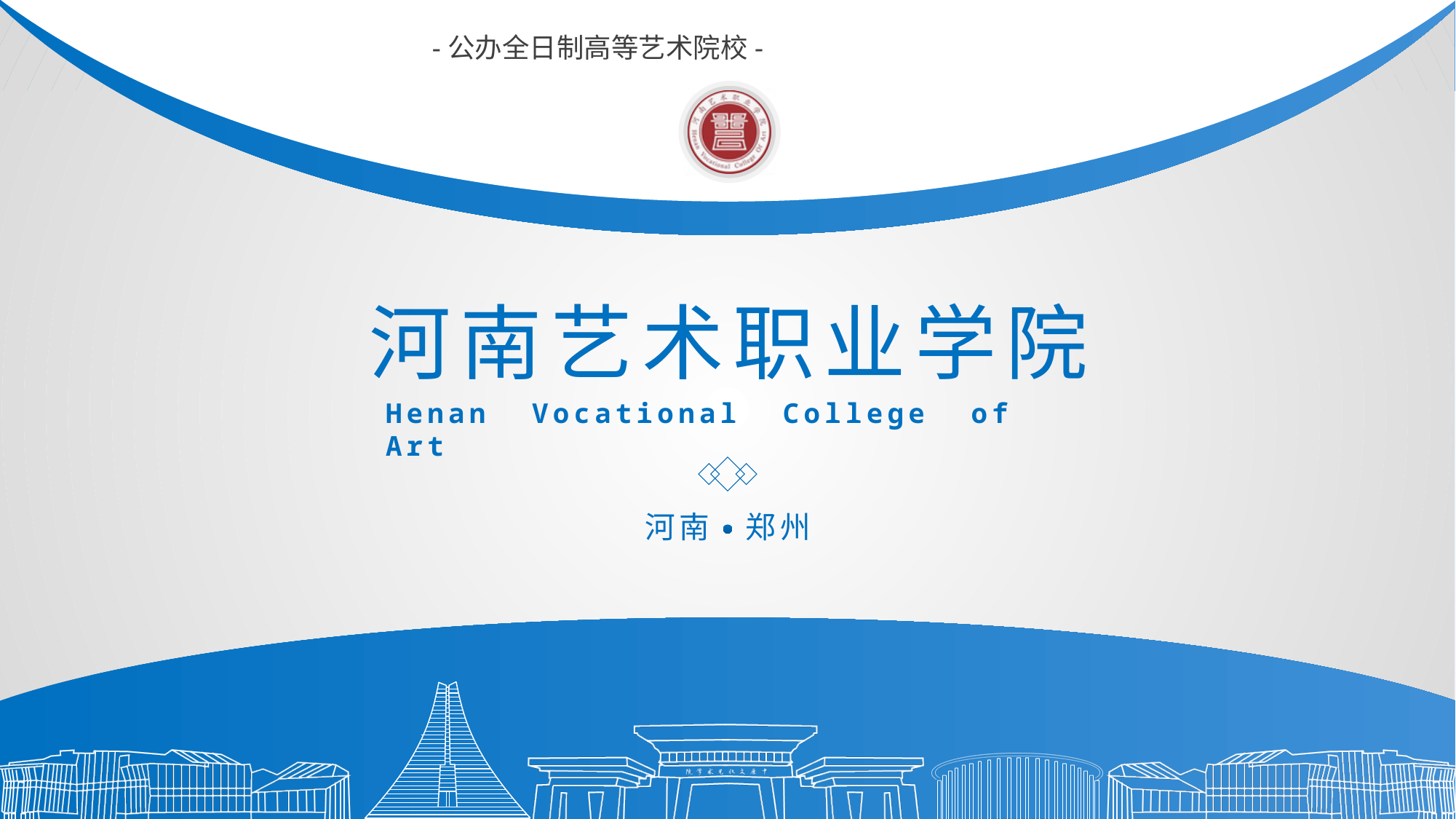

-公办全日制高等艺术院校-
河南艺术职业学院
Henan  Vocational  College  of  Art

河南
郑州